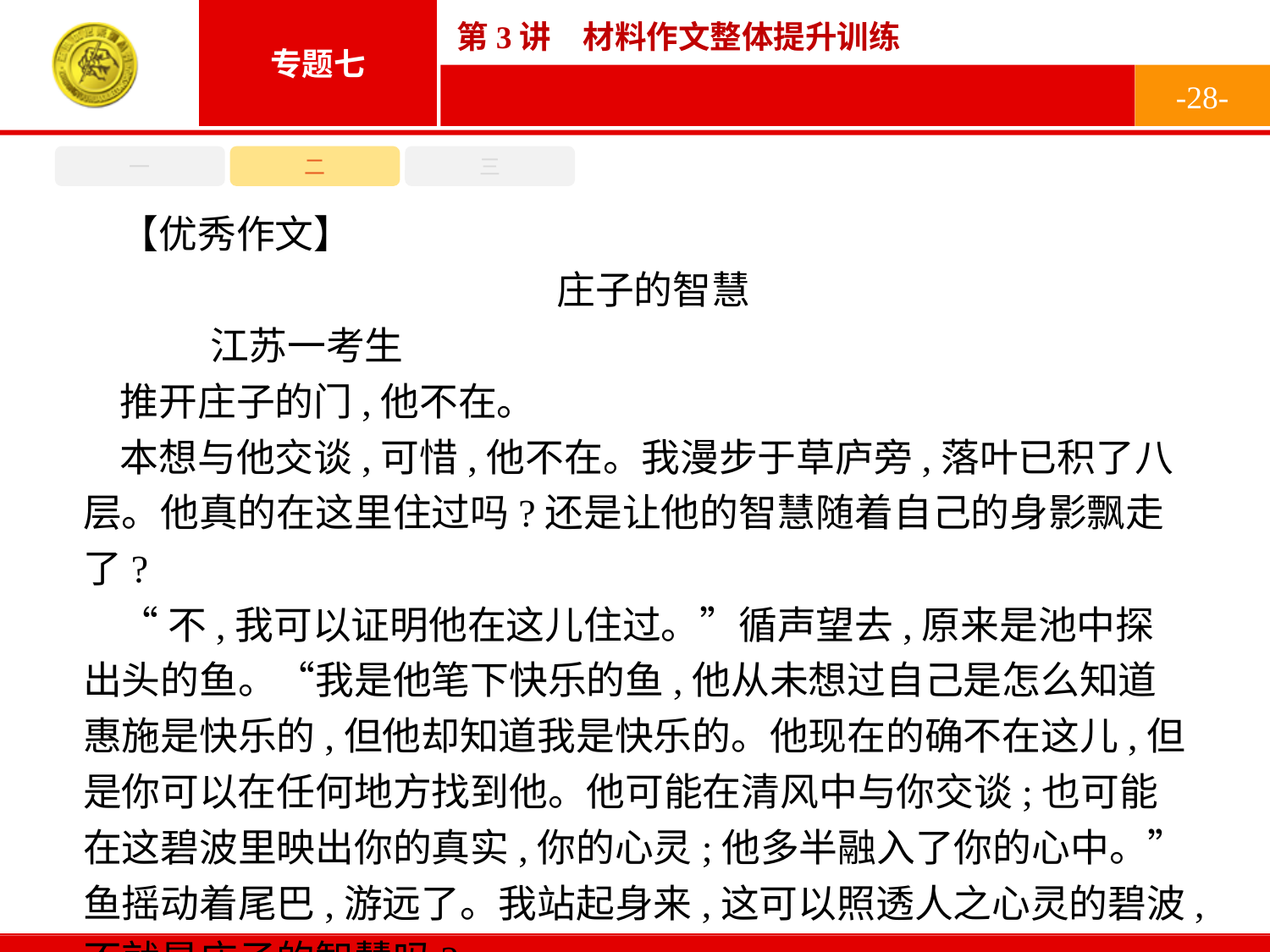

-28-
一
二
三
【优秀作文】
庄子的智慧
	江苏一考生
推开庄子的门,他不在。
本想与他交谈,可惜,他不在。我漫步于草庐旁,落叶已积了八层。他真的在这里住过吗?还是让他的智慧随着自己的身影飘走了?
“不,我可以证明他在这儿住过。”循声望去,原来是池中探出头的鱼。“我是他笔下快乐的鱼,他从未想过自己是怎么知道惠施是快乐的,但他却知道我是快乐的。他现在的确不在这儿,但是你可以在任何地方找到他。他可能在清风中与你交谈;也可能在这碧波里映出你的真实,你的心灵;他多半融入了你的心中。”鱼摇动着尾巴,游远了。我站起身来,这可以照透人之心灵的碧波,不就是庄子的智慧吗?